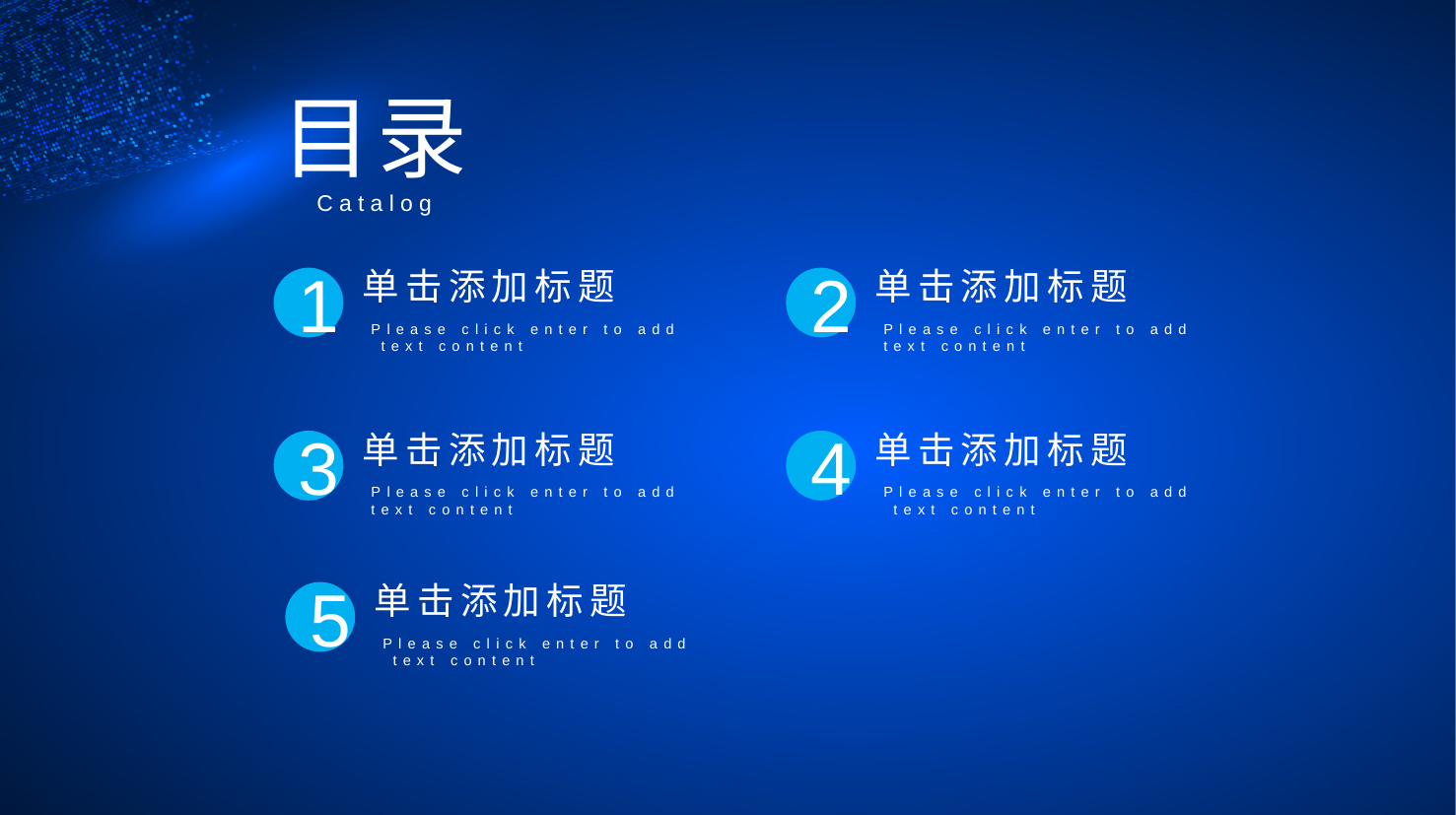

目录
Catalog
单击添加标题
单击添加标题
1
2
Please click enter to add
 text content
Please click enter to add
text content
单击添加标题
单击添加标题
3
4
Please click enter to add
text content
Please click enter to add
 text content
单击添加标题
5
Please click enter to add
 text content